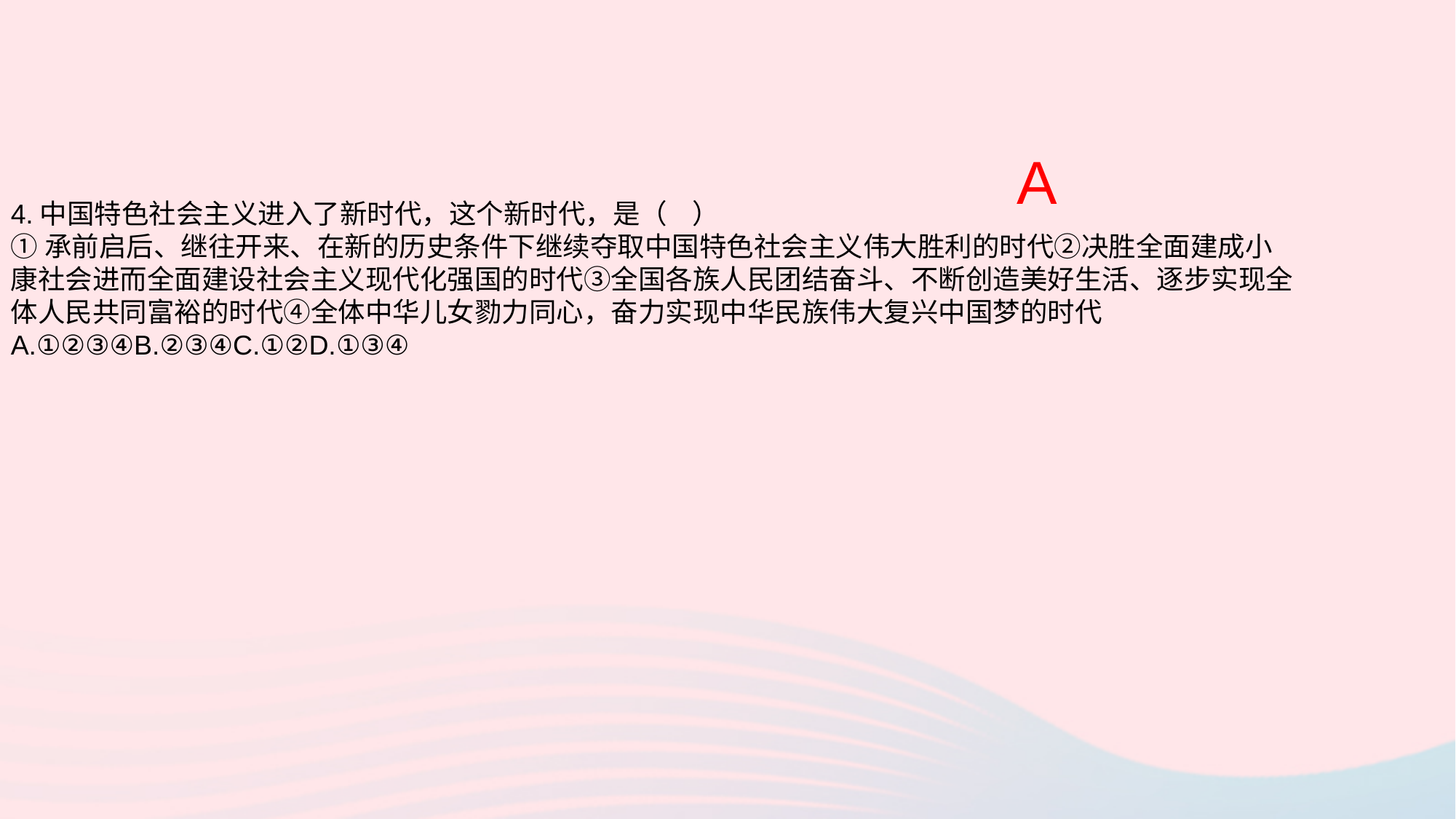

A
4.中国特色社会主义进入了新时代，这个新时代，是（    ）
①承前启后、继往开来、在新的历史条件下继续夺取中国特色社会主义伟大胜利的时代②决胜全面建成小康社会进而全面建设社会主义现代化强国的时代③全国各族人民团结奋斗、不断创造美好生活、逐步实现全体人民共同富裕的时代④全体中华儿女勠力同心，奋力实现中华民族伟大复兴中国梦的时代
A.①②③④B.②③④C.①②D.①③④